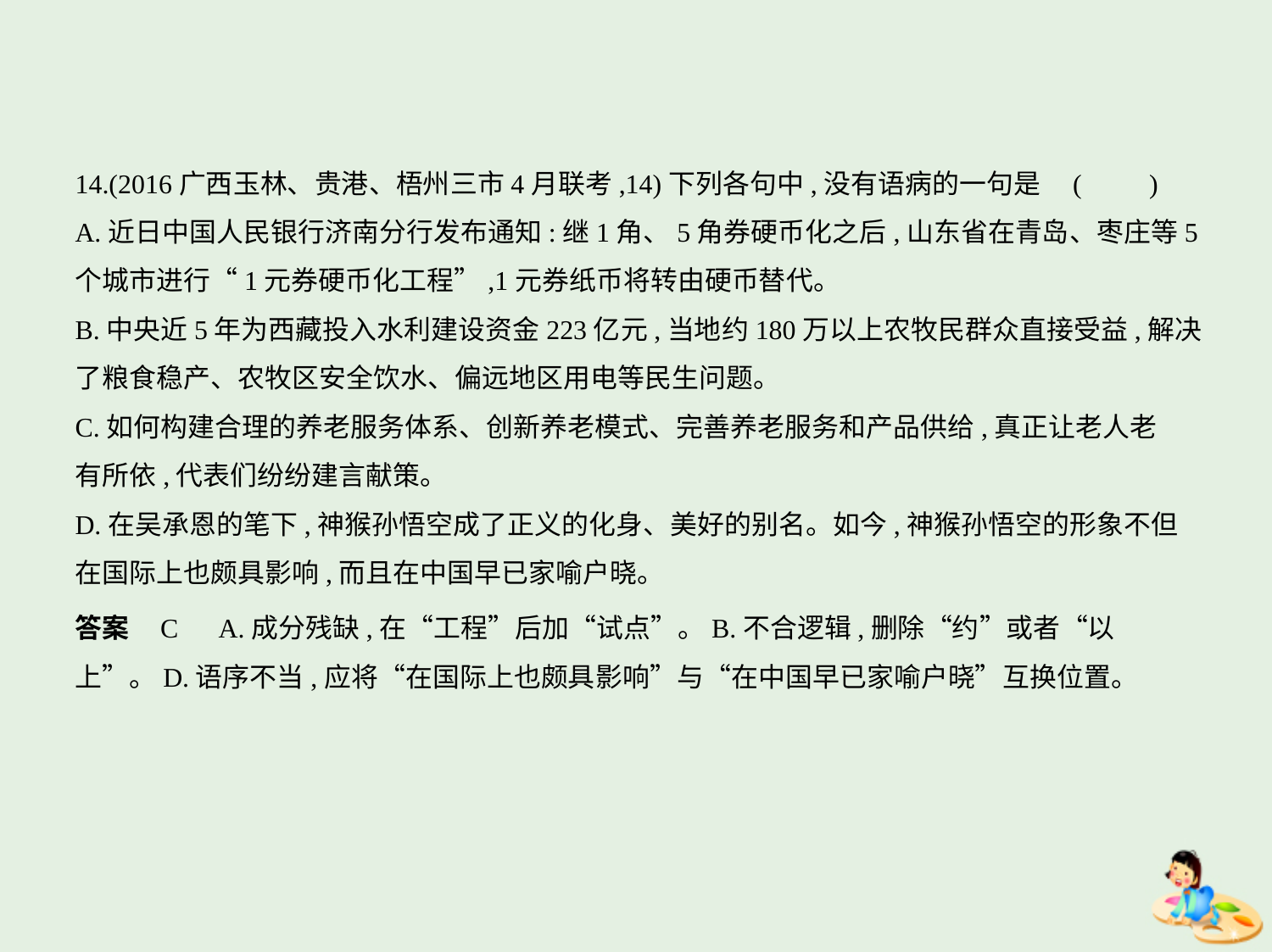

14.(2016广西玉林、贵港、梧州三市4月联考,14)下列各句中,没有语病的一句是 (　　)
A.近日中国人民银行济南分行发布通知:继1角、5角券硬币化之后,山东省在青岛、枣庄等5
个城市进行“1元券硬币化工程”,1元券纸币将转由硬币替代。
B.中央近5年为西藏投入水利建设资金223亿元,当地约180万以上农牧民群众直接受益,解决
了粮食稳产、农牧区安全饮水、偏远地区用电等民生问题。
C.如何构建合理的养老服务体系、创新养老模式、完善养老服务和产品供给,真正让老人老
有所依,代表们纷纷建言献策。
D.在吴承恩的笔下,神猴孙悟空成了正义的化身、美好的别名。如今,神猴孙悟空的形象不但
在国际上也颇具影响,而且在中国早已家喻户晓。
答案    C　A.成分残缺,在“工程”后加“试点”。B.不合逻辑,删除“约”或者“以
上”。D.语序不当,应将“在国际上也颇具影响”与“在中国早已家喻户晓”互换位置。